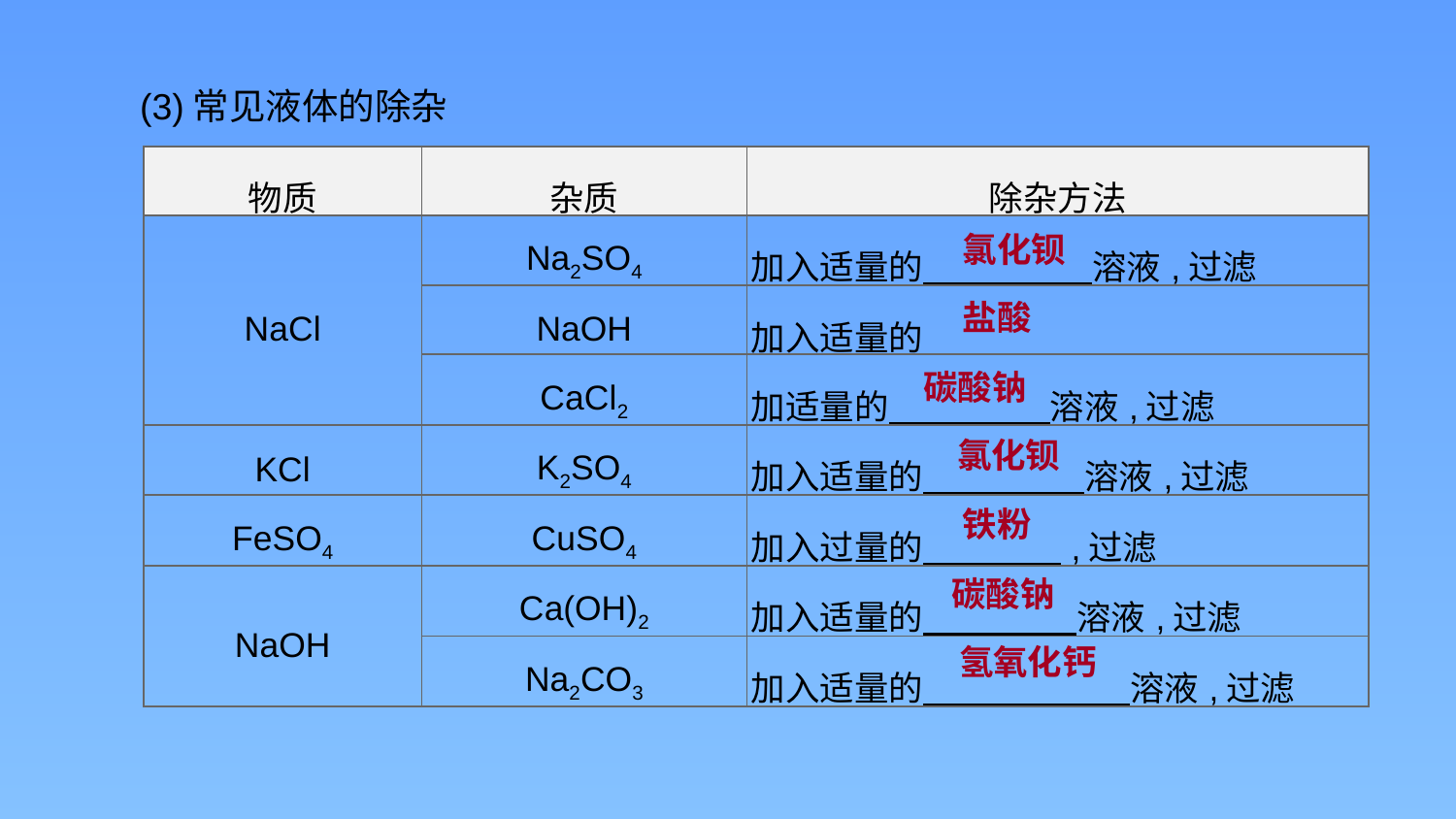

(3)常见液体的除杂
| 物质 | 杂质 | 除杂方法 |
| --- | --- | --- |
| NaCl | Na2SO4 | 加入适量的　 　　　溶液,过滤 |
|  | NaOH | 加入适量的 |
|  | CaCl2 | 加适量的　 　　　溶液,过滤 |
| KCl | K2SO4 | 加入适量的　　 　　溶液,过滤 |
| FeSO4 | CuSO4 | 加入过量的　　　　,过滤 |
| NaOH | Ca(OH)2 | 加入适量的　　 　　溶液,过滤 |
|  | Na2CO3 | 加入适量的　　　　　　溶液,过滤 |
氯化钡
盐酸
碳酸钠
氯化钡
铁粉
碳酸钠
氢氧化钙